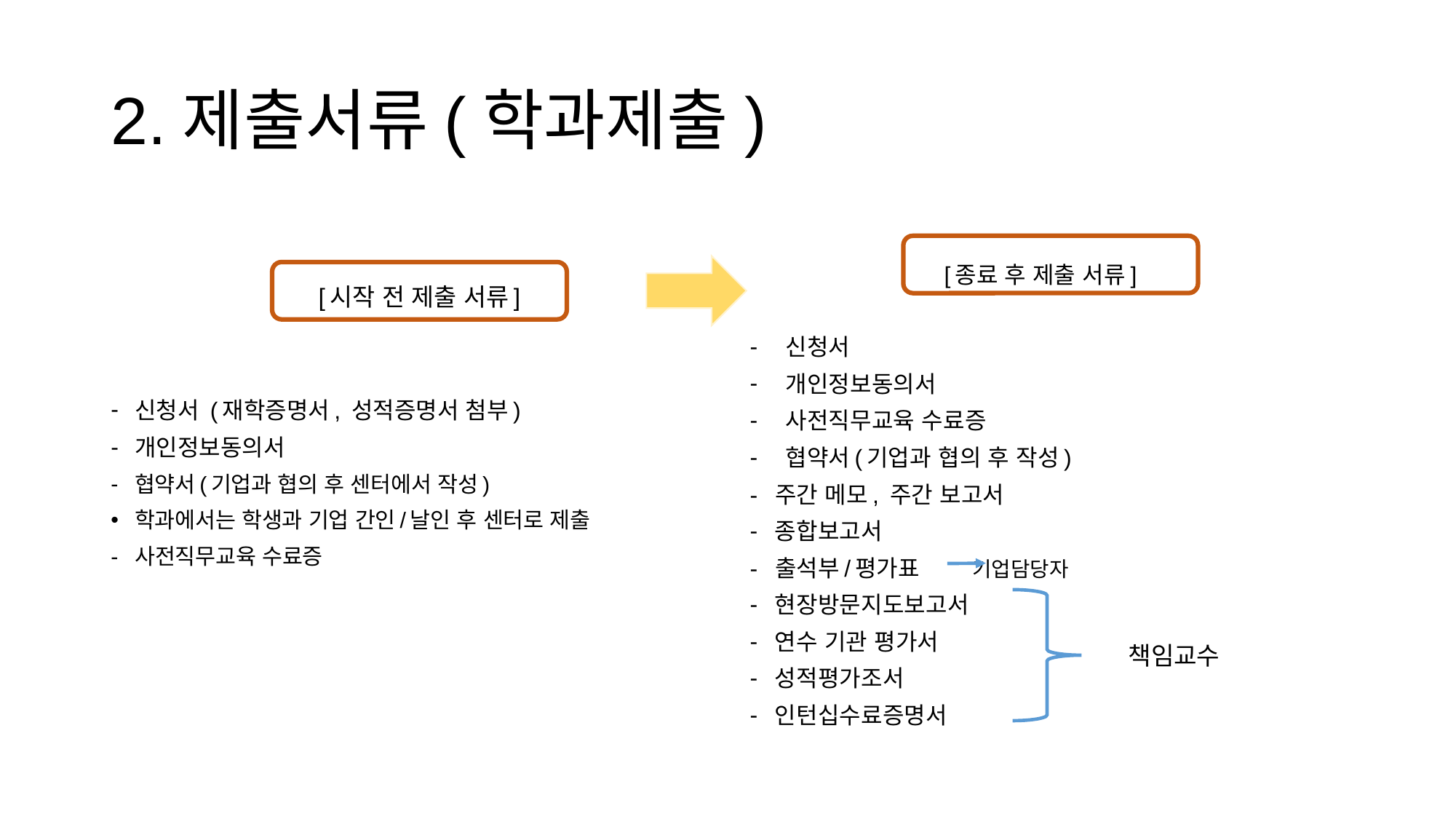

# 2.제출서류(학과제출)

[종료 후 제출 서류]

 신청서
 개인정보동의서
 사전직무교육 수료증
 협약서(기업과 협의 후 작성)
-  주간 메모, 주간 보고서
종합보고서
-  출석부/평가표        기업담당자
현장방문지도보고서
연수 기관 평가서
성적평가조서
인턴십수료증명서

[시작 전 제출 서류]

신청서 (재학증명서, 성적증명서 첨부)
개인정보동의서
협약서(기업과 협의 후 센터에서 작성)
학과에서는 학생과 기업 간인/날인 후 센터로 제출
-  사전직무교육 수료증

책임교수